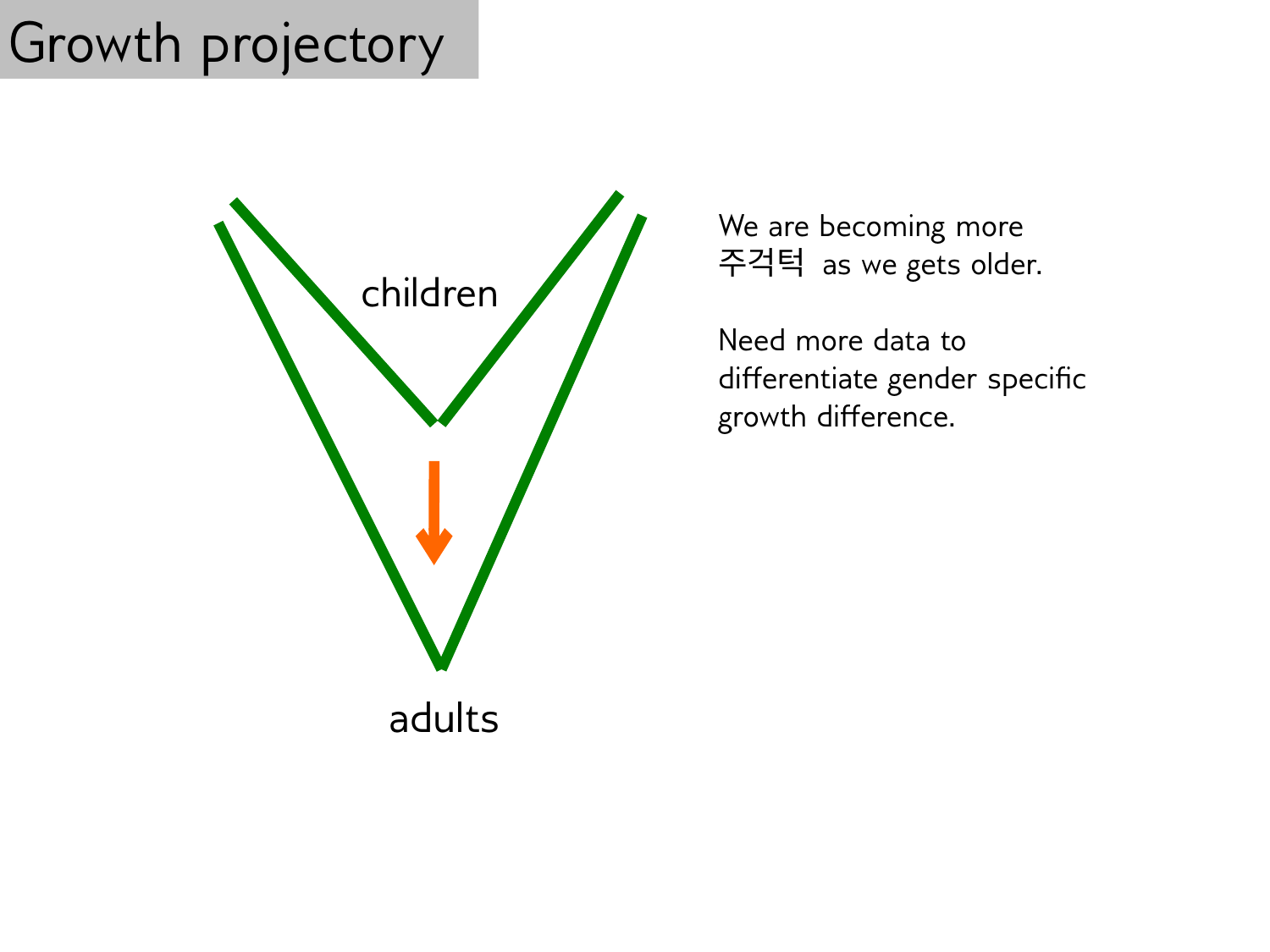

Growth projectory
We are becoming more 주걱턱 as we gets older.

Need more data to differentiate gender specific growth difference.
children
adults